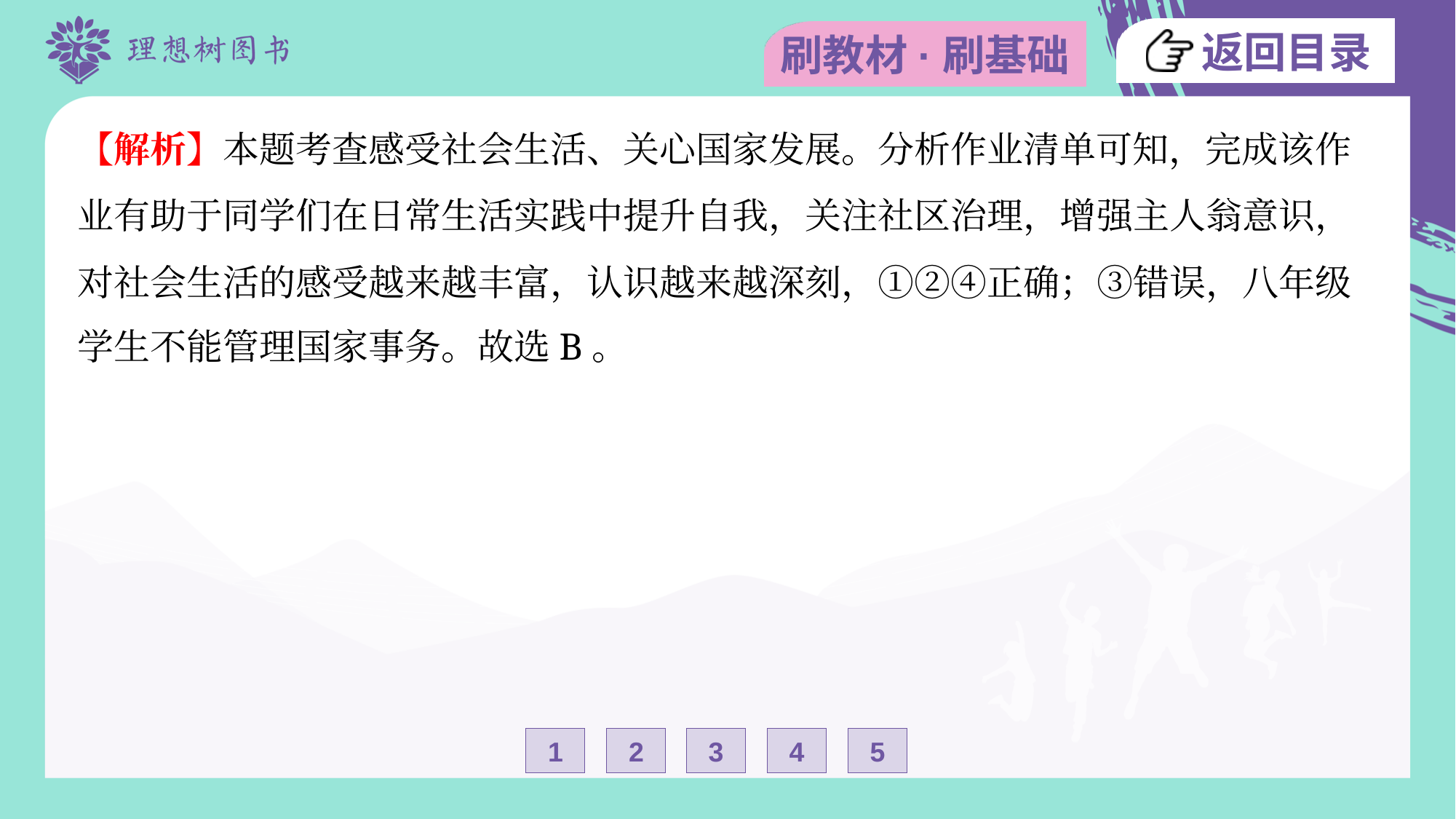

【解析】本题考查感受社会生活、关心国家发展。分析作业清单可知，完成该作
业有助于同学们在日常生活实践中提升自我，关注社区治理，增强主人翁意识，
对社会生活的感受越来越丰富，认识越来越深刻，①②④正确；③错误，八年级
学生不能管理国家事务。故选B。